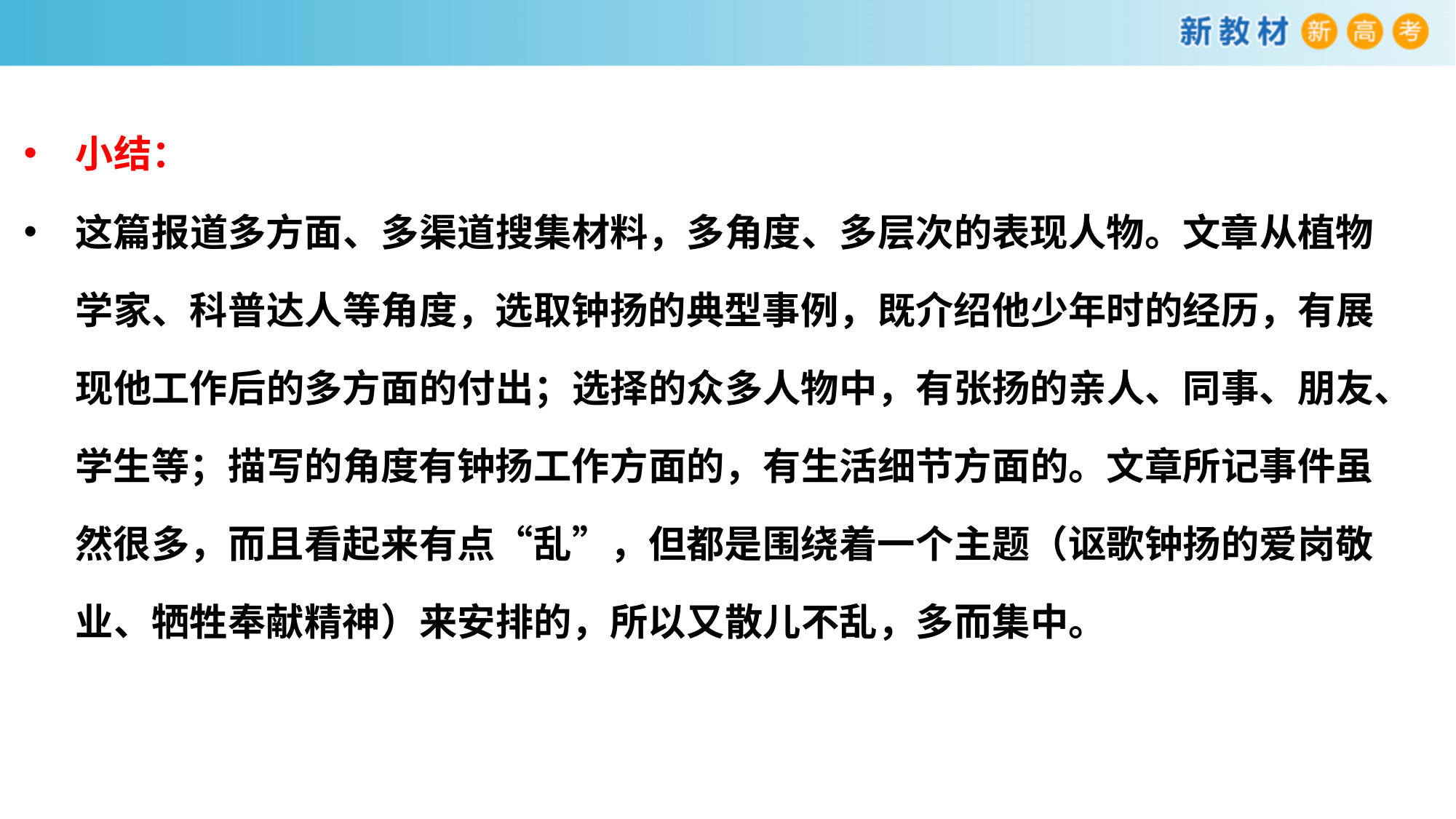

小结：
这篇报道多方面、多渠道搜集材料，多角度、多层次的表现人物。文章从植物学家、科普达人等角度，选取钟扬的典型事例，既介绍他少年时的经历，有展现他工作后的多方面的付出；选择的众多人物中，有张扬的亲人、同事、朋友、学生等；描写的角度有钟扬工作方面的，有生活细节方面的。文章所记事件虽然很多，而且看起来有点“乱”，但都是围绕着一个主题（讴歌钟扬的爱岗敬业、牺牲奉献精神）来安排的，所以又散儿不乱，多而集中。